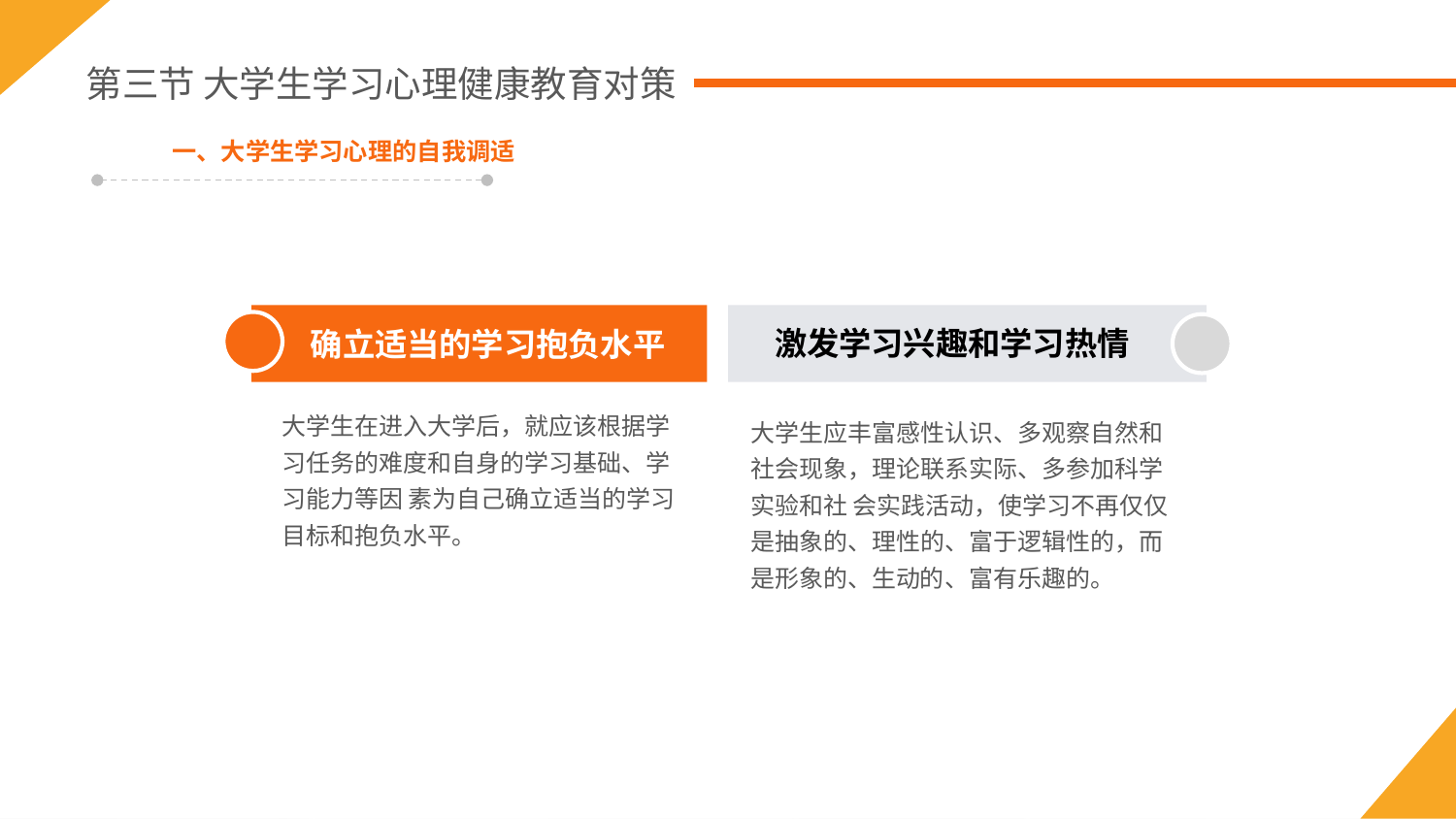

第三节 大学生学习心理健康教育对策
一、大学生学习心理的自我调适

激发学习兴趣和学习热情
确立适当的学习抱负水平
大学生在进入大学后，就应该根据学习任务的难度和自身的学习基础、学习能力等因 素为自己确立适当的学习目标和抱负水平。
大学生应丰富感性认识、多观察自然和社会现象，理论联系实际、多参加科学实验和社 会实践活动，使学习不再仅仅是抽象的、理性的、富于逻辑性的，而是形象的、生动的、富有乐趣的。